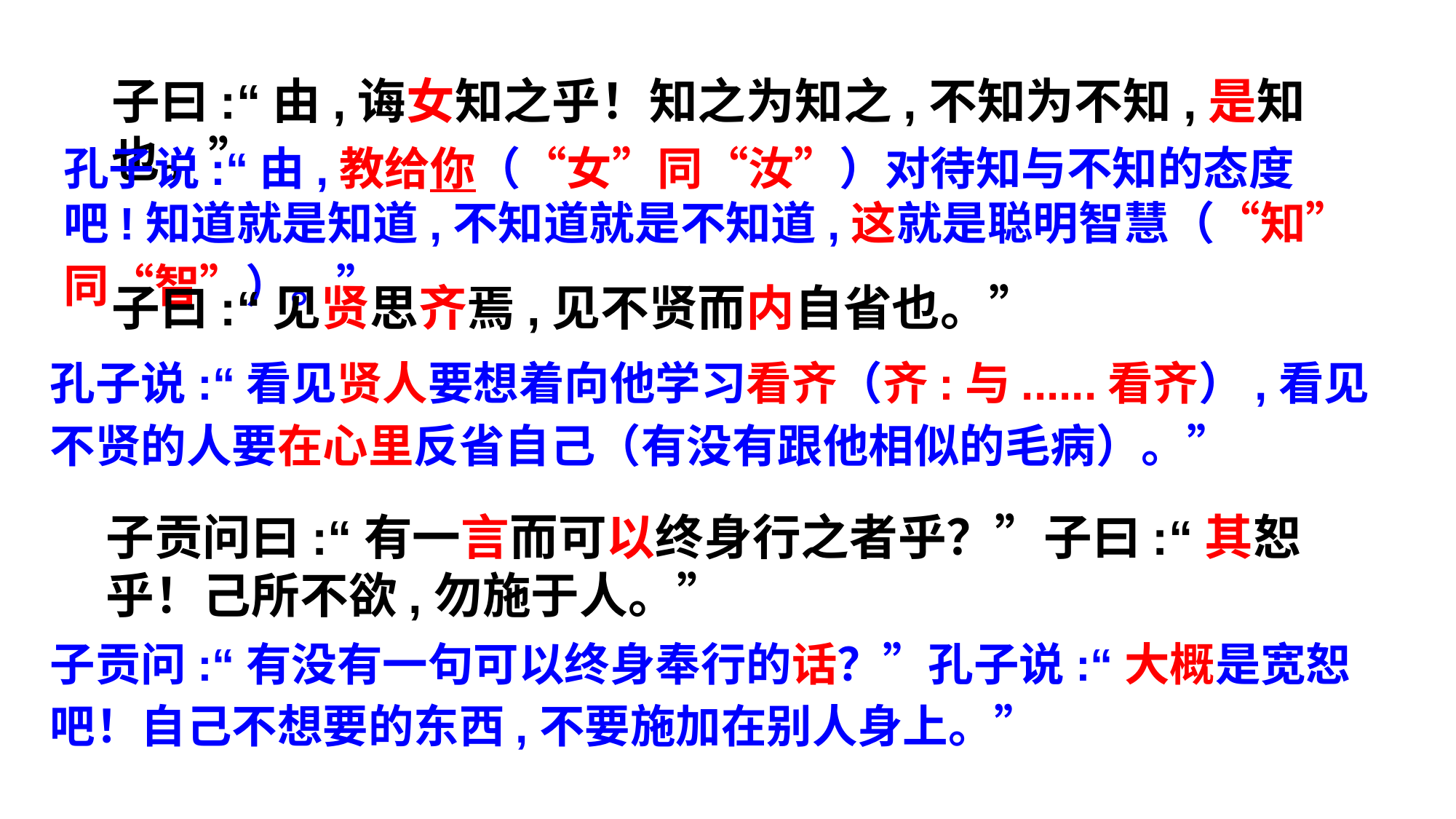

子曰:“由,诲女知之乎！知之为知之,不知为不知,是知也。”
孔子说:“由,教给你（“女”同“汝”）对待知与不知的态度吧!知道就是知道,不知道就是不知道,这就是聪明智慧（“知”同“智”）。”
子曰:“见贤思齐焉,见不贤而内自省也。”
孔子说:“看见贤人要想着向他学习看齐（齐:与......看齐）,看见不贤的人要在心里反省自己（有没有跟他相似的毛病）。”
子贡问曰:“有一言而可以终身行之者乎？”子曰:“其恕乎！己所不欲,勿施于人。”
子贡问:“有没有一句可以终身奉行的话？”孔子说:“大概是宽恕吧！自己不想要的东西,不要施加在别人身上。”